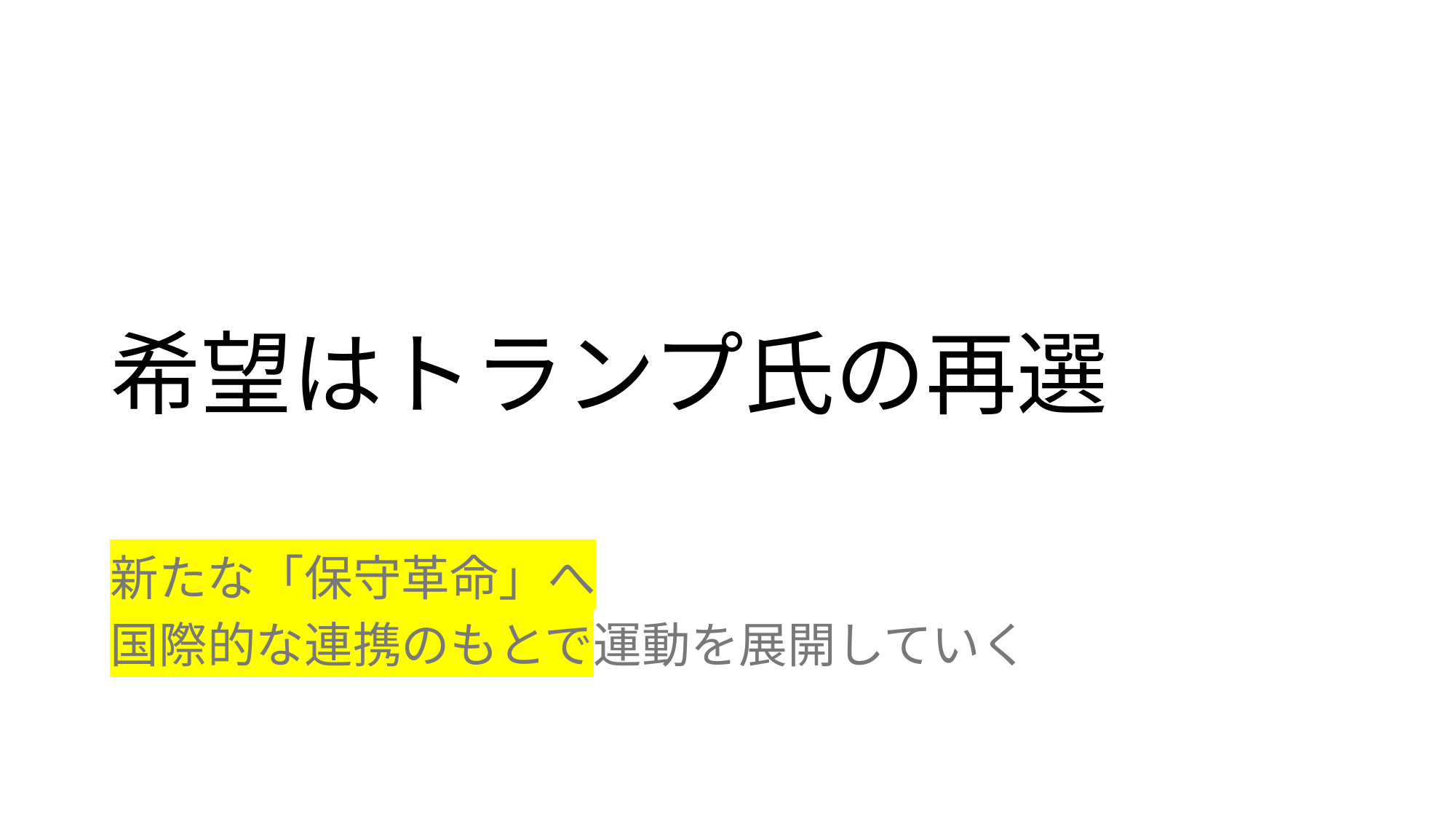

# 希望はトランプ氏の再選
新たな「保守革命」へ
国際的な連携のもとで運動を展開していく